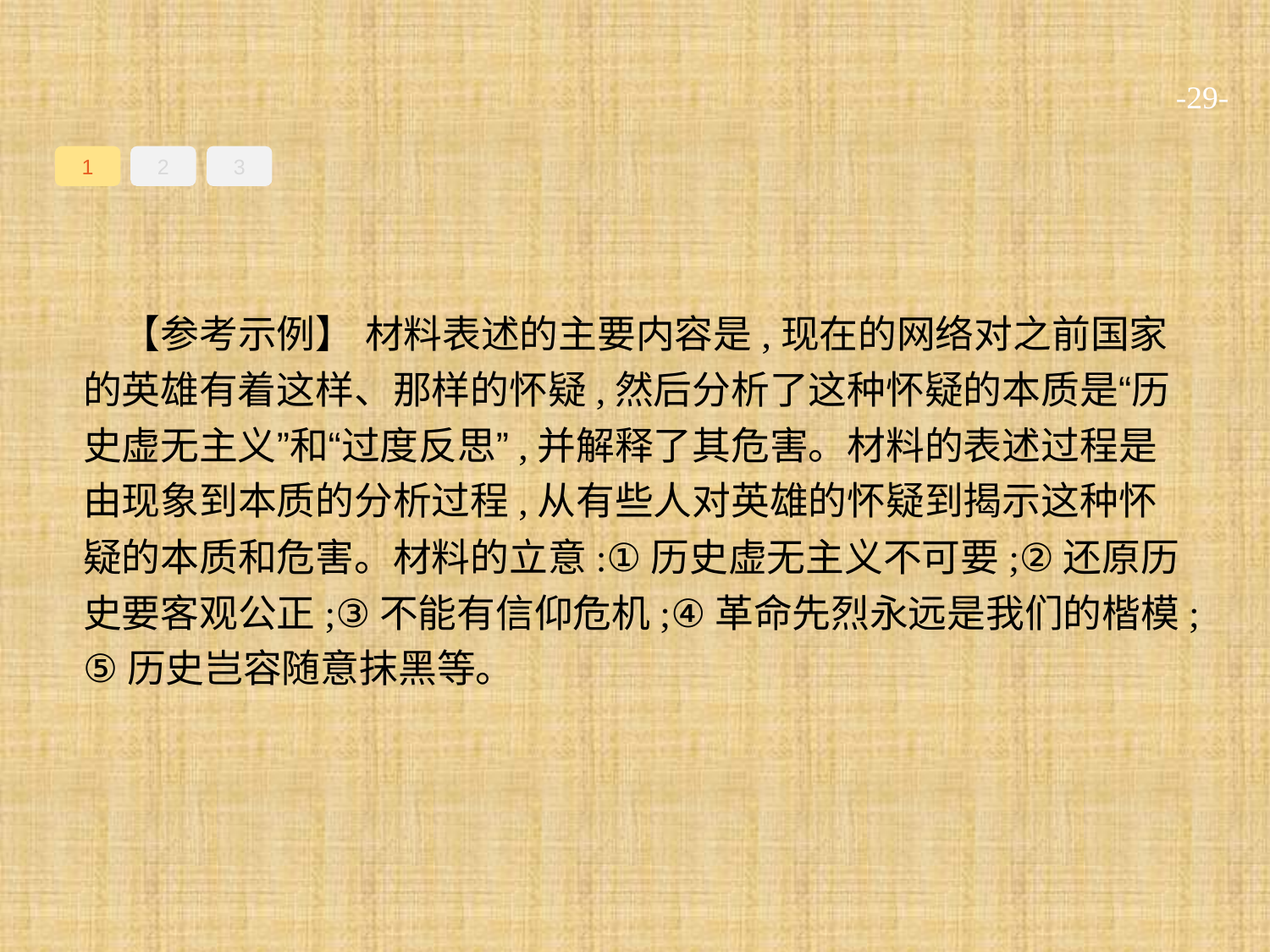

-29-
1
2
3
【参考示例】 材料表述的主要内容是,现在的网络对之前国家的英雄有着这样、那样的怀疑,然后分析了这种怀疑的本质是“历史虚无主义”和“过度反思”,并解释了其危害。材料的表述过程是由现象到本质的分析过程,从有些人对英雄的怀疑到揭示这种怀疑的本质和危害。材料的立意:①历史虚无主义不可要;②还原历史要客观公正;③不能有信仰危机;④革命先烈永远是我们的楷模;⑤历史岂容随意抹黑等。